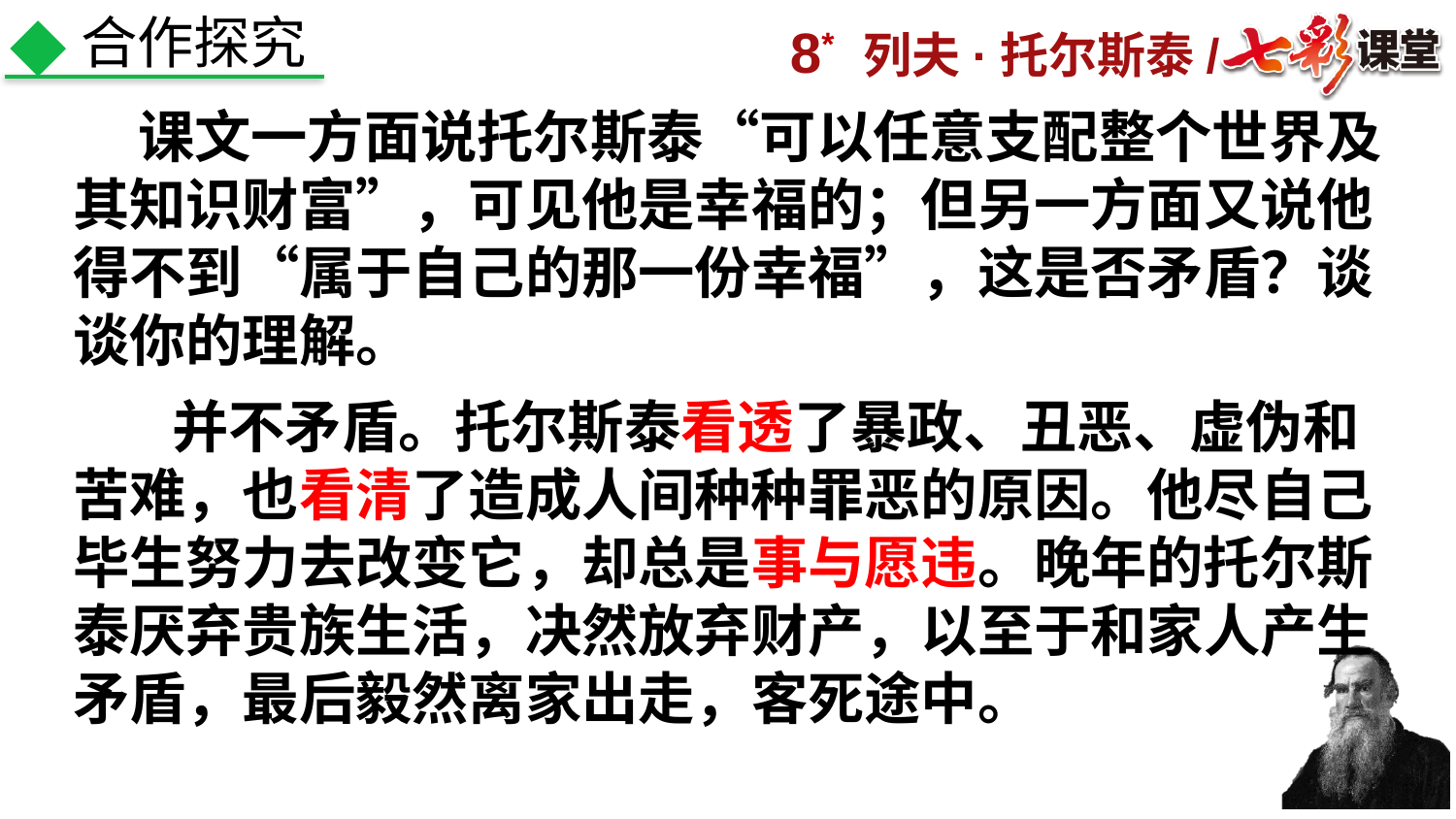

合作探究

    课文一方面说托尔斯泰“可以任意支配整个世界及其知识财富”，可见他是幸福的；但另一方面又说他得不到“属于自己的那一份幸福”，这是否矛盾？谈谈你的理解。
 并不矛盾。托尔斯泰看透了暴政、丑恶、虚伪和苦难，也看清了造成人间种种罪恶的原因。他尽自己毕生努力去改变它，却总是事与愿违。晚年的托尔斯泰厌弃贵族生活，决然放弃财产，以至于和家人产生矛盾，最后毅然离家出走，客死途中。